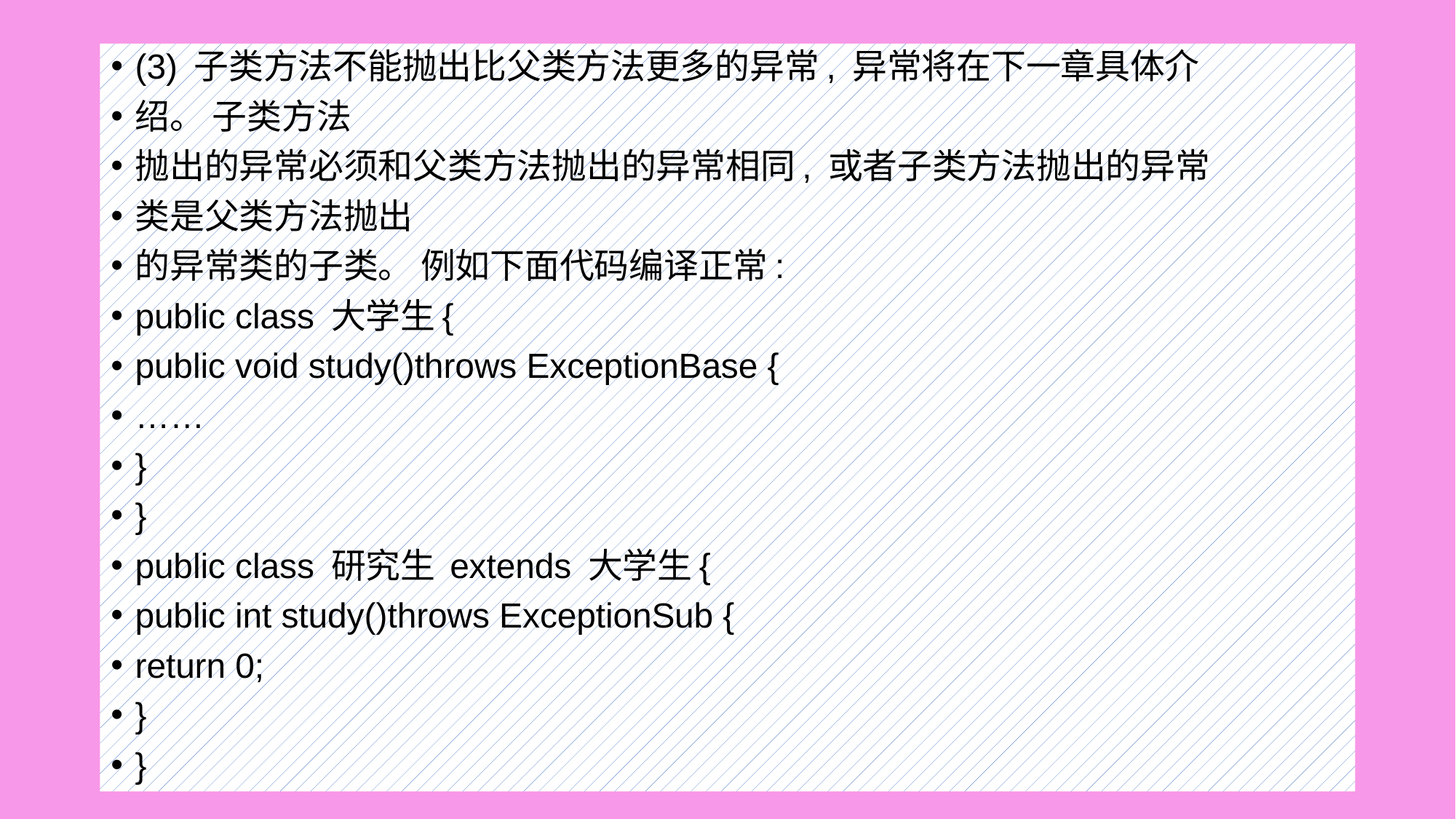

(3) 子类方法不能抛出比父类方法更多的异常, 异常将在下一章具体介
绍。 子类方法
抛出的异常必须和父类方法抛出的异常相同, 或者子类方法抛出的异常
类是父类方法抛出
的异常类的子类。 例如下面代码编译正常:
public class 大学生{
public void study()throws ExceptionBase {
……
}
}
public class 研究生 extends 大学生{
public int study()throws ExceptionSub {
return 0;
}
}
#